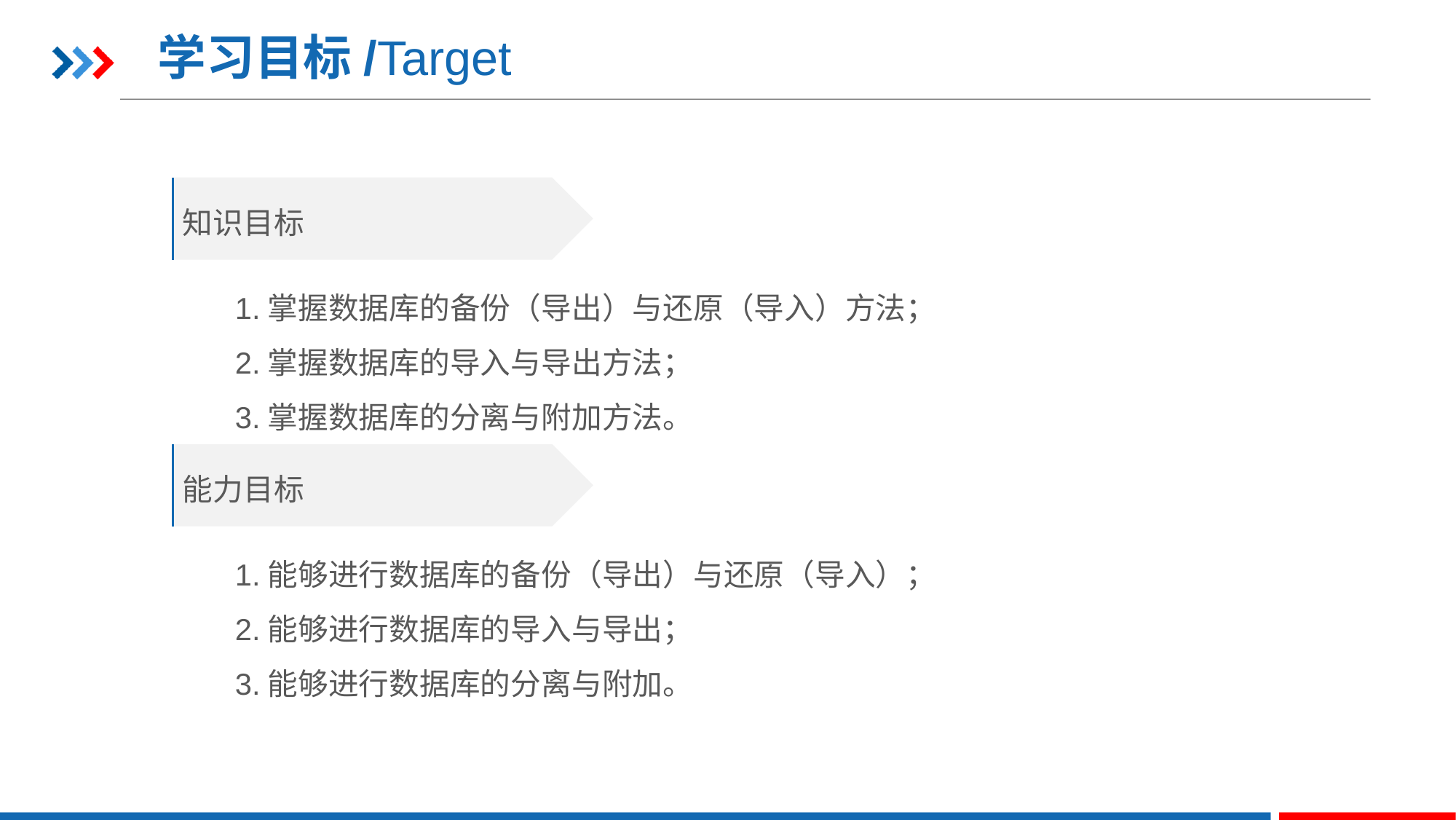

学习目标/Target
知识目标

1.掌握数据库的备份（导出）与还原（导入）方法；
2.掌握数据库的导入与导出方法；
3.掌握数据库的分离与附加方法。
能力目标

1.能够进行数据库的备份（导出）与还原（导入）；
2.能够进行数据库的导入与导出；
3.能够进行数据库的分离与附加。